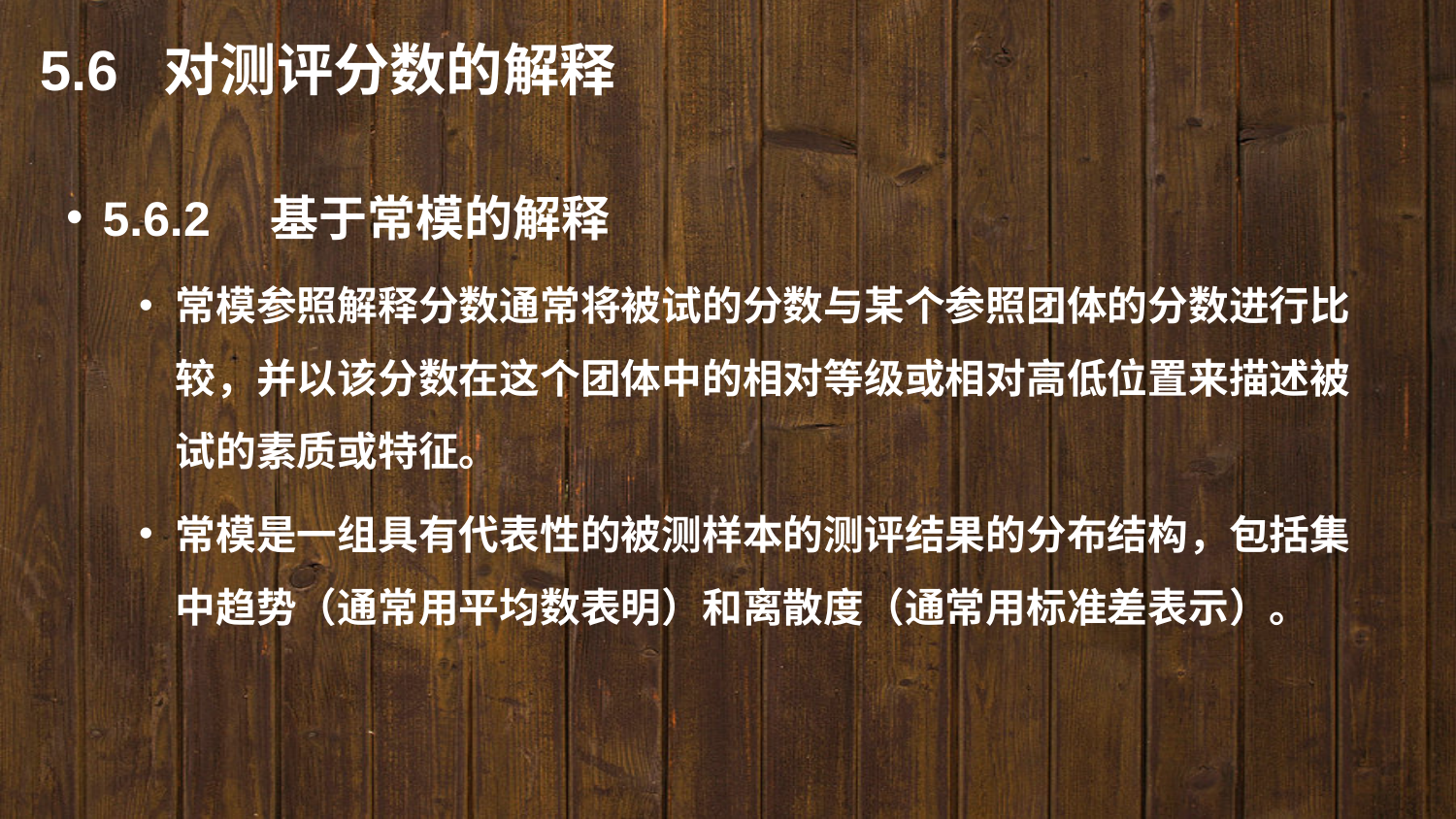

5.6  对测评分数的解释
5.6.2　基于常模的解释
常模参照解释分数通常将被试的分数与某个参照团体的分数进行比较，并以该分数在这个团体中的相对等级或相对高低位置来描述被试的素质或特征。
常模是一组具有代表性的被测样本的测评结果的分布结构，包括集中趋势（通常用平均数表明）和离散度（通常用标准差表示）。